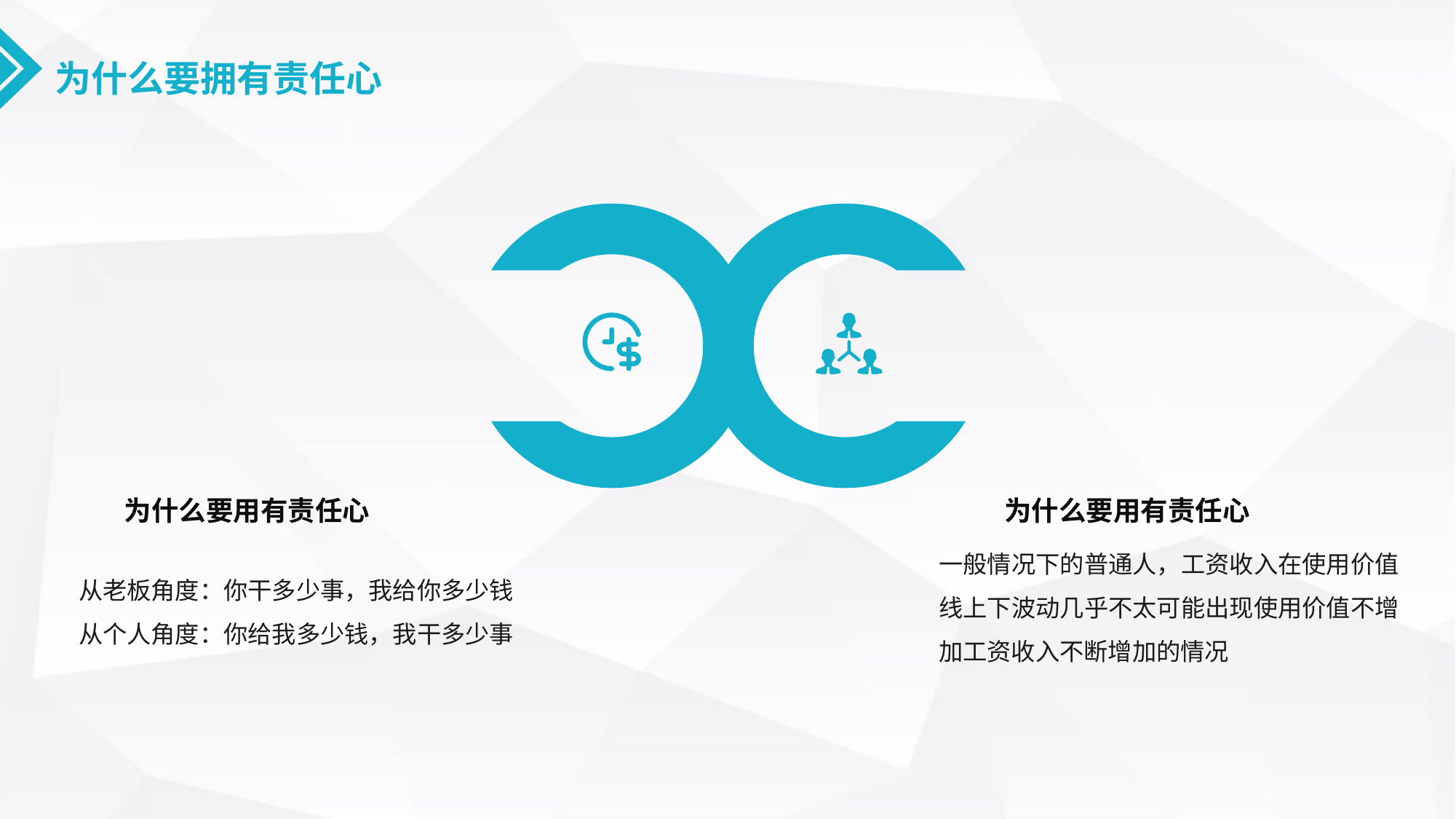

为什么要拥有责任心

为什么要用有责任心
从老板角度：你干多少事，我给你多少钱
从个人角度：你给我多少钱，我干多少事
为什么要用有责任心
一般情况下的普通人，工资收入在使用价值线上下波动几乎不太可能出现使用价值不增加工资收入不断增加的情况